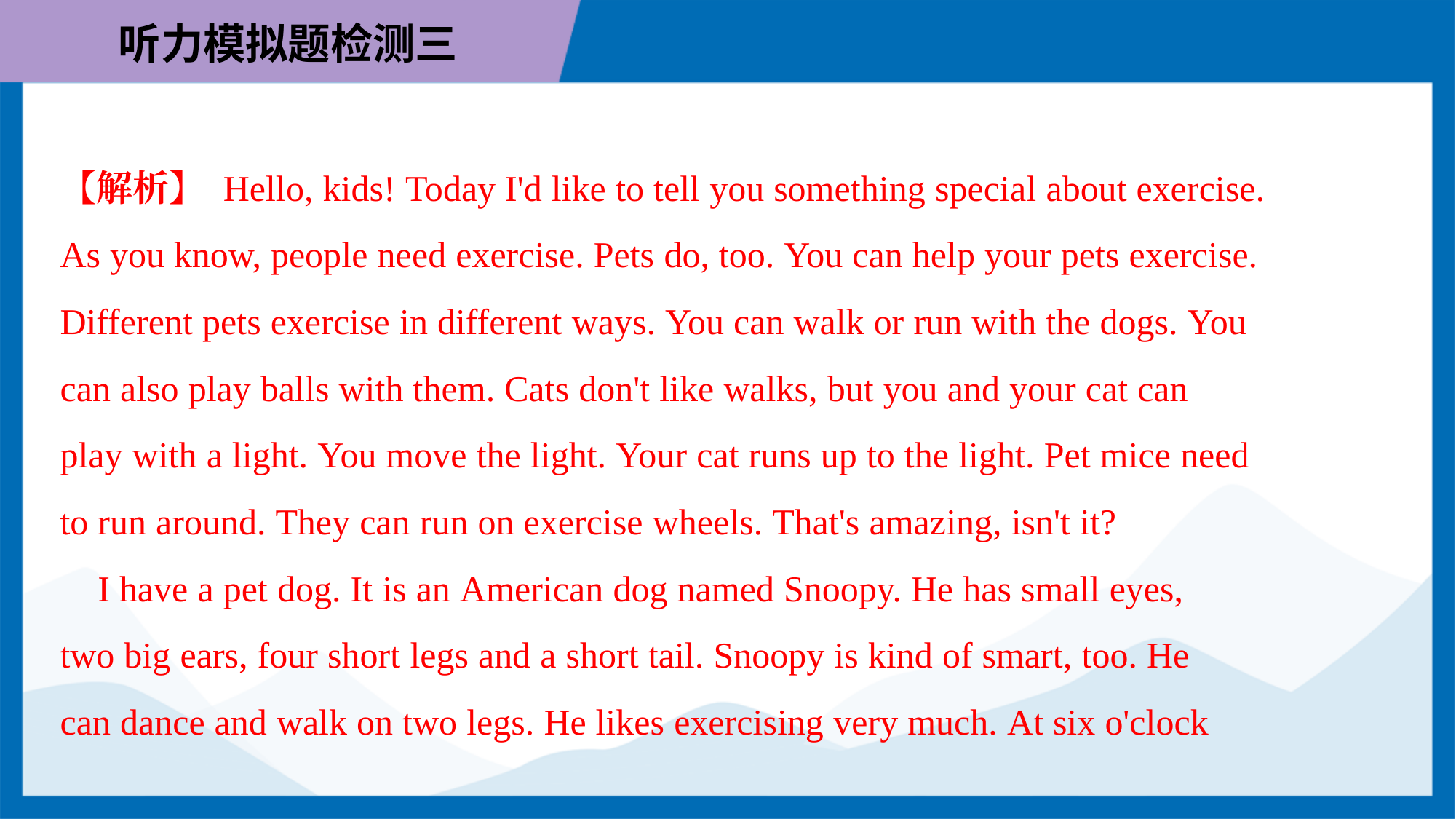

【解析】 Hello, kids! Today I'd like to tell you something special about exercise.
As you know, people need exercise. Pets do, too. You can help your pets exercise.
Different pets exercise in different ways. You can walk or run with the dogs. You
can also play balls with them. Cats don't like walks, but you and your cat can
play with a light. You move the light. Your cat runs up to the light. Pet mice need
to run around. They can run on exercise wheels. That's amazing, isn't it?
    I have a pet dog. It is an American dog named Snoopy. He has small eyes,
two big ears, four short legs and a short tail. Snoopy is kind of smart, too. He
can dance and walk on two legs. He likes exercising very much. At six o'clock